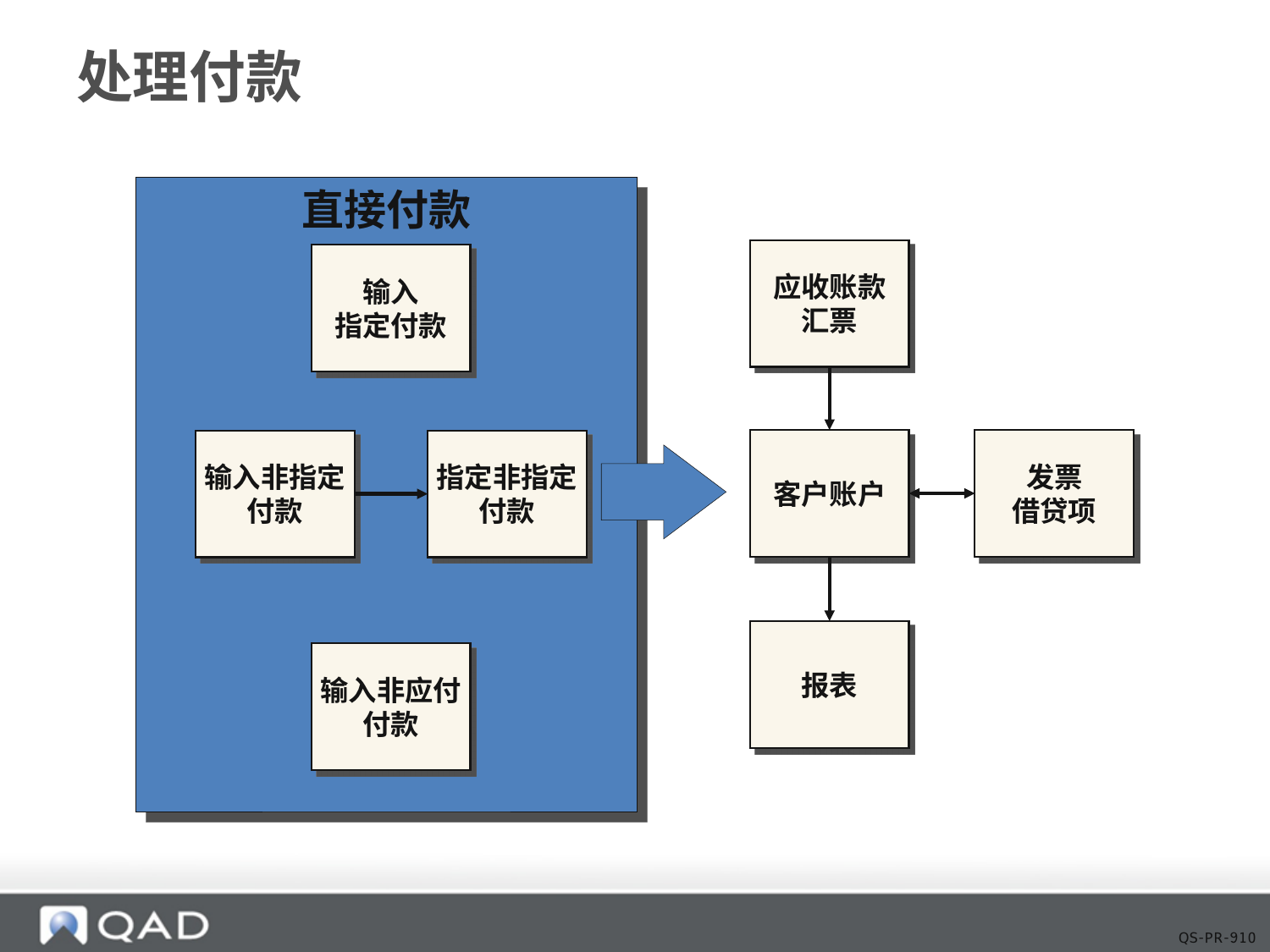

# 处理付款
直接付款
应收账款
汇票
输入
指定付款
客户账户
发票
借贷项
输入非指定
付款
指定非指定
付款

报表
输入非应付
付款
QS-PR-910